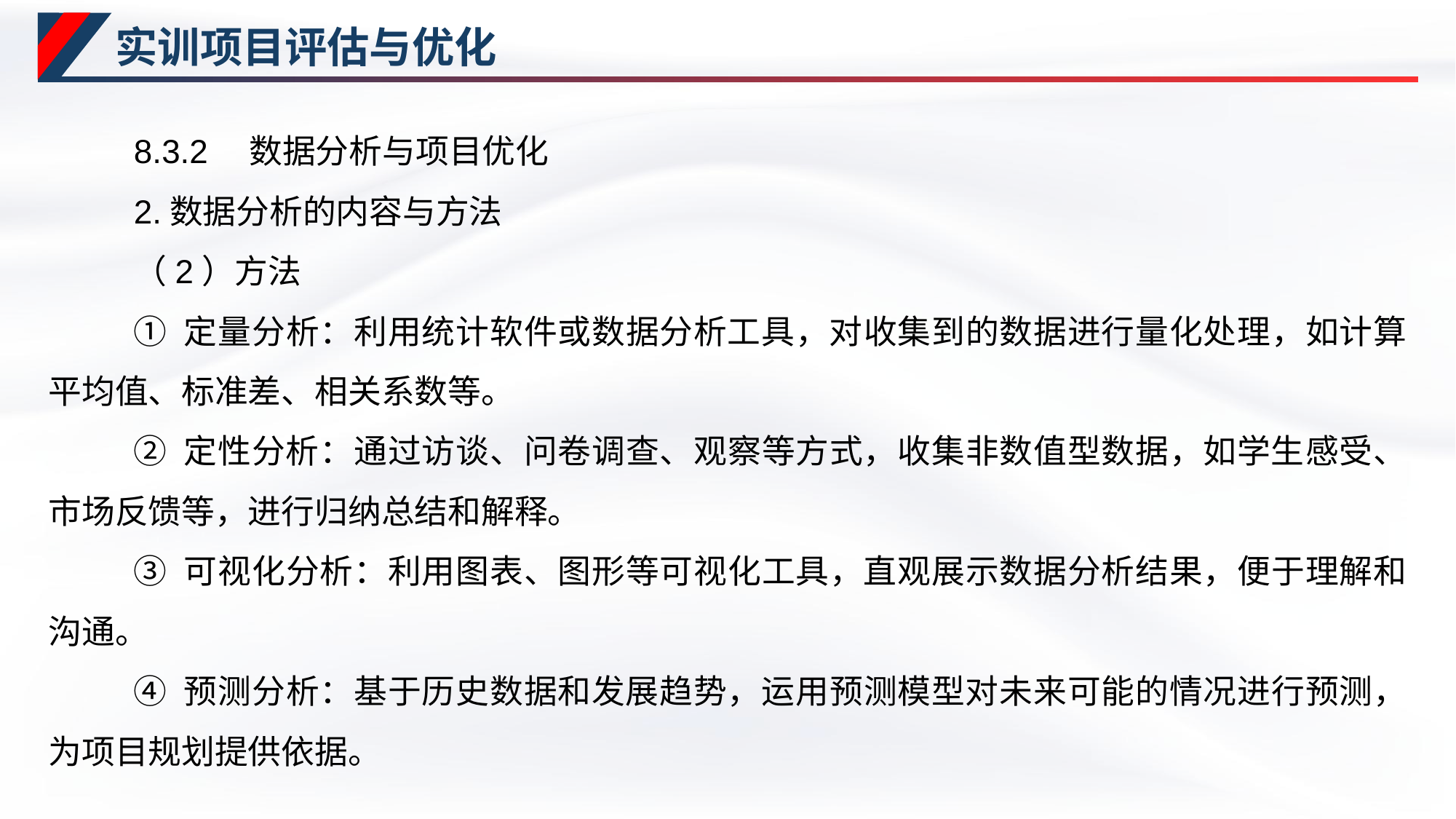

# 实训项目评估与优化
8.3.2　数据分析与项目优化
2.数据分析的内容与方法
（2）方法
① 定量分析：利用统计软件或数据分析工具，对收集到的数据进行量化处理，如计算平均值、标准差、相关系数等。
② 定性分析：通过访谈、问卷调查、观察等方式，收集非数值型数据，如学生感受、市场反馈等，进行归纳总结和解释。
③ 可视化分析：利用图表、图形等可视化工具，直观展示数据分析结果，便于理解和沟通。
④ 预测分析：基于历史数据和发展趋势，运用预测模型对未来可能的情况进行预测，为项目规划提供依据。